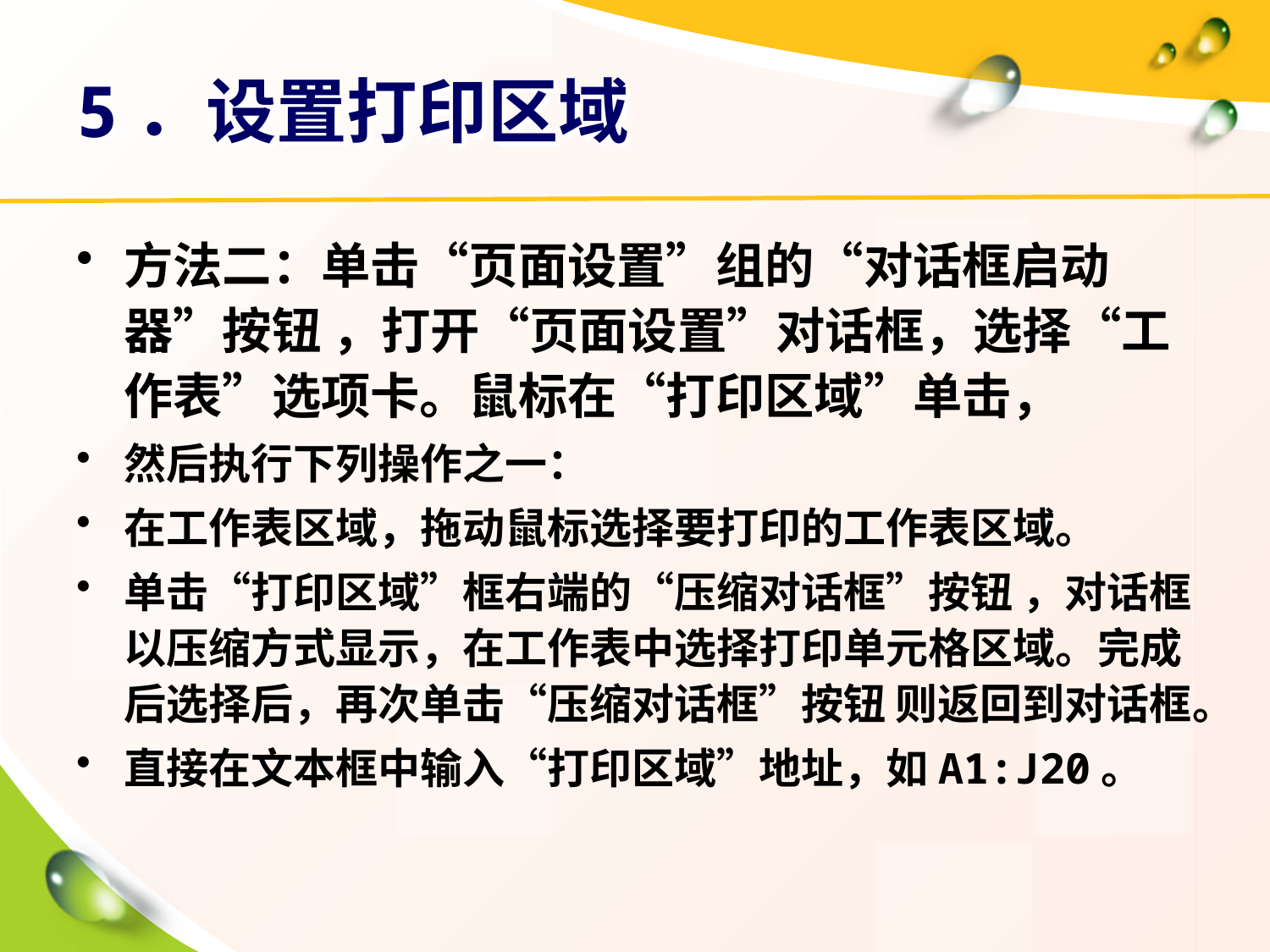

# 5．设置打印区域
方法二：单击“页面设置”组的“对话框启动器”按钮 ，打开“页面设置”对话框，选择“工作表”选项卡。鼠标在“打印区域”单击，
然后执行下列操作之一：
在工作表区域，拖动鼠标选择要打印的工作表区域。
单击“打印区域”框右端的“压缩对话框”按钮 ，对话框以压缩方式显示，在工作表中选择打印单元格区域。完成后选择后，再次单击“压缩对话框”按钮 则返回到对话框。
直接在文本框中输入“打印区域”地址，如A1:J20。